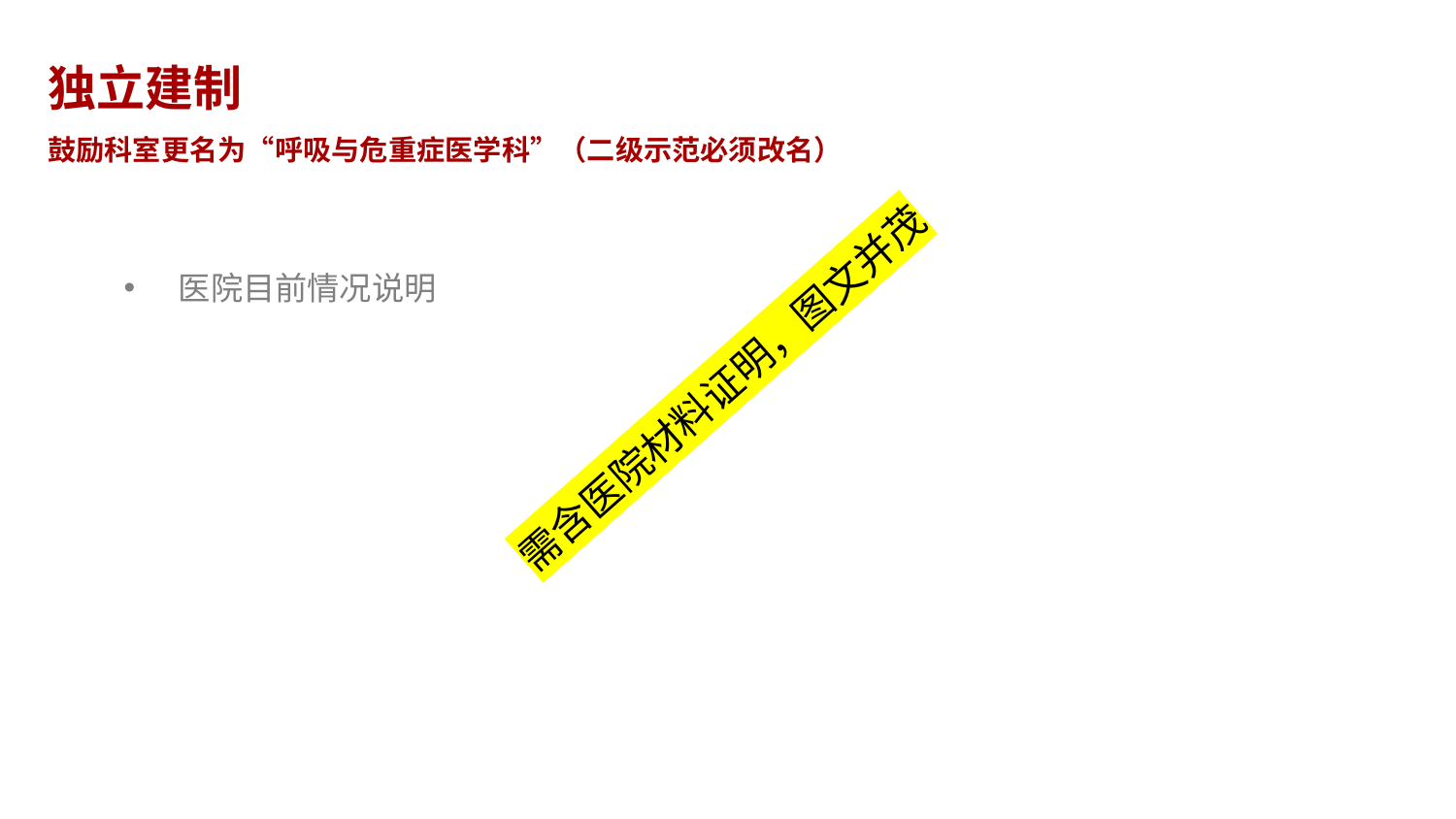

独立建制
鼓励科室更名为“呼吸与危重症医学科”（二级示范必须改名）
医院目前情况说明
需含医院材料证明，图文并茂